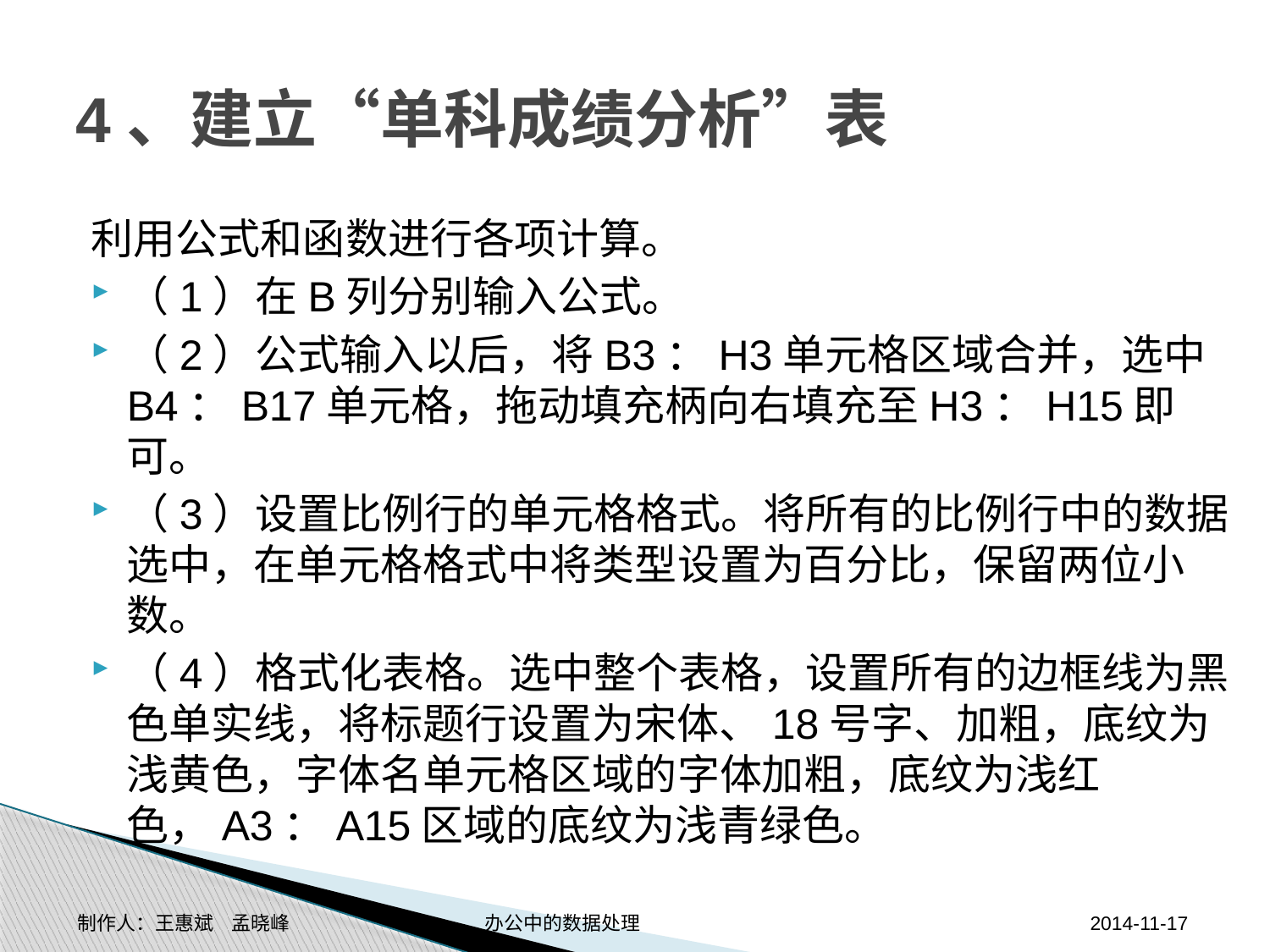

# 4、建立“单科成绩分析”表
利用公式和函数进行各项计算。
（1）在B列分别输入公式。
（2）公式输入以后，将B3：H3单元格区域合并，选中B4：B17单元格，拖动填充柄向右填充至H3：H15即可。
（3）设置比例行的单元格格式。将所有的比例行中的数据选中，在单元格格式中将类型设置为百分比，保留两位小数。
（4）格式化表格。选中整个表格，设置所有的边框线为黑色单实线，将标题行设置为宋体、18号字、加粗，底纹为浅黄色，字体名单元格区域的字体加粗，底纹为浅红色，A3：A15区域的底纹为浅青绿色。
制作人：王惠斌    孟晓峰                                            办公中的数据处理
2014-11-17